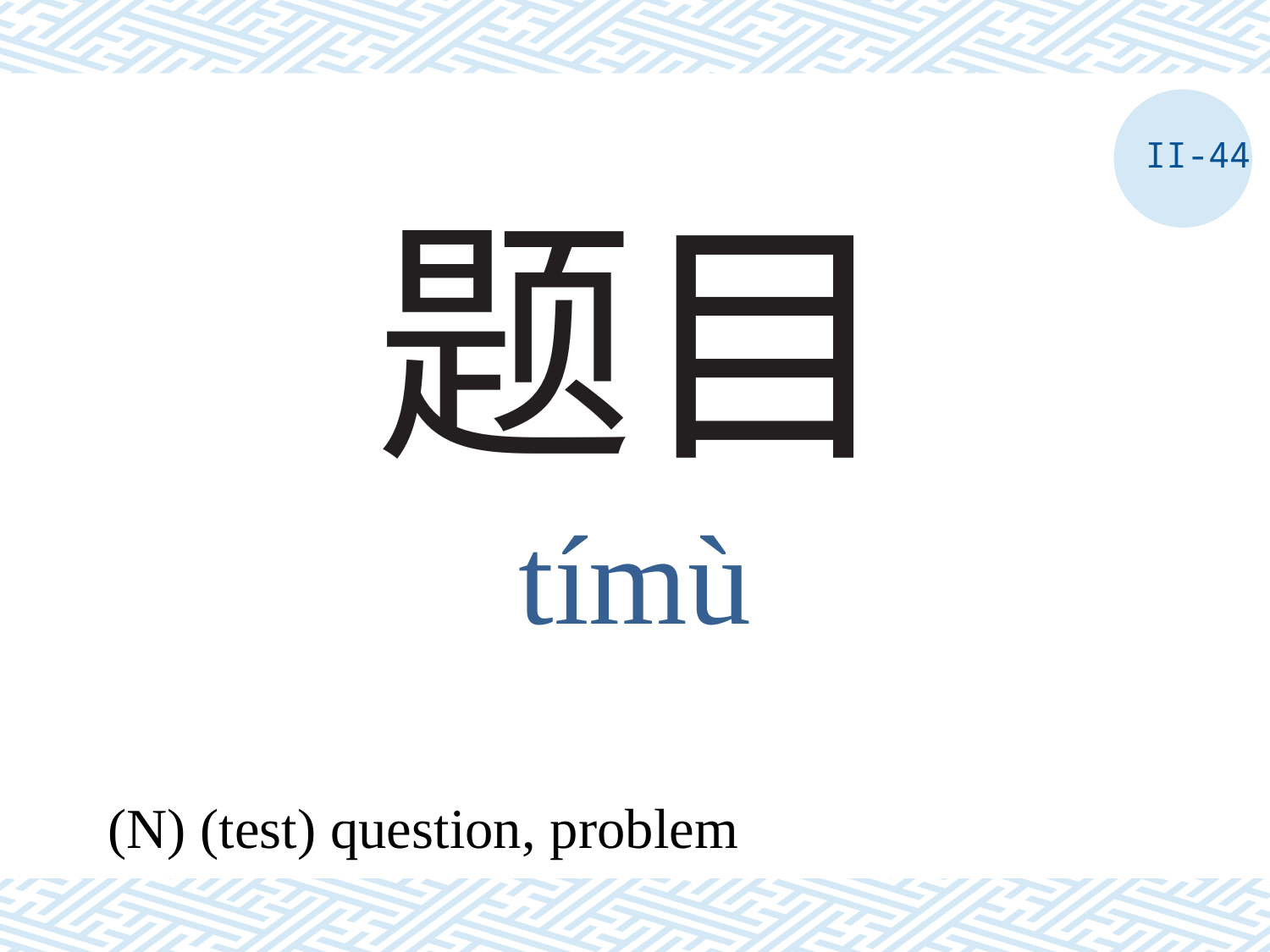

II-44

# 题目
tímù
(N) (test) question, problem